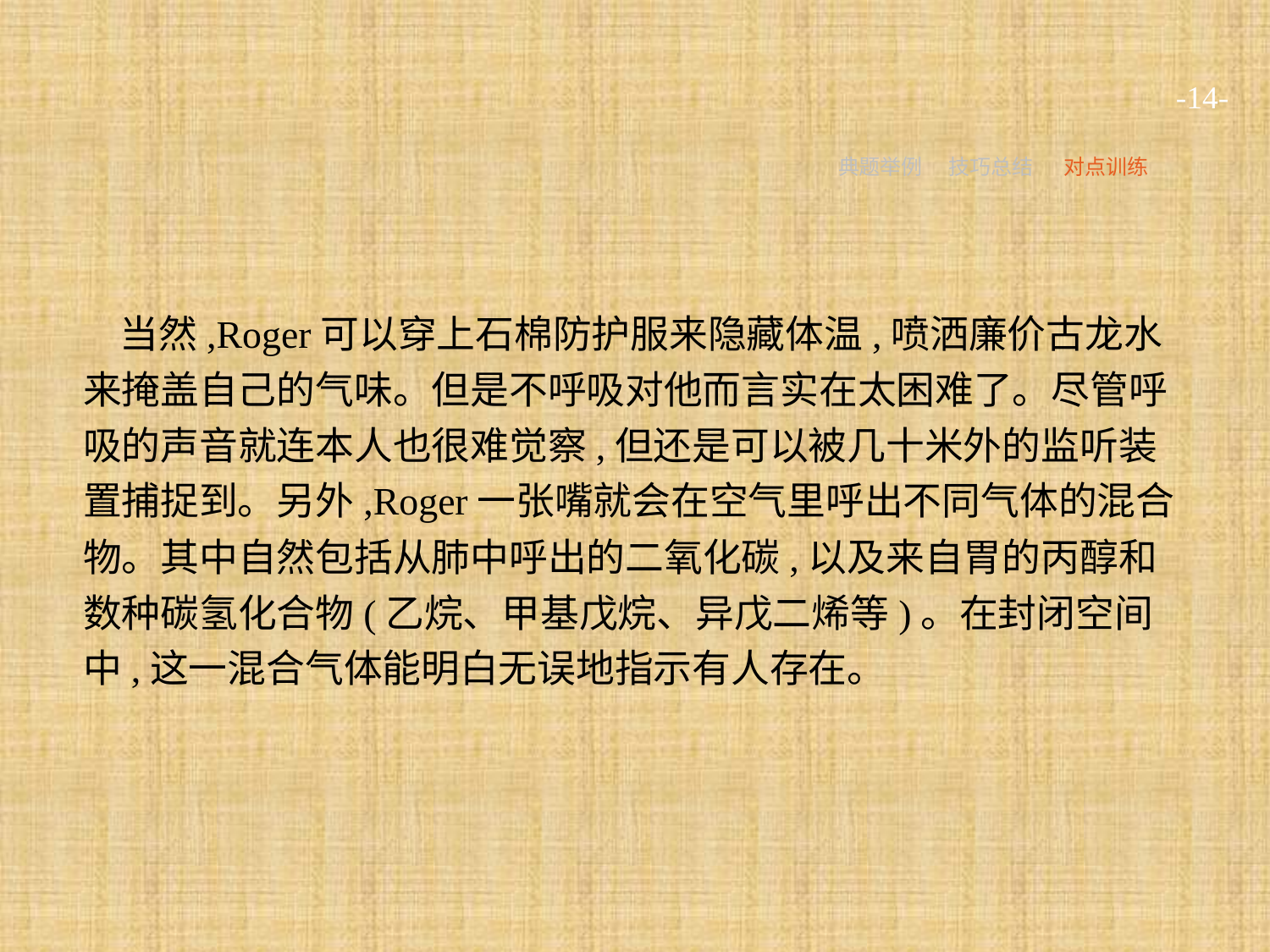

-14-
典题举例
技巧总结
对点训练
当然,Roger可以穿上石棉防护服来隐藏体温,喷洒廉价古龙水来掩盖自己的气味。但是不呼吸对他而言实在太困难了。尽管呼吸的声音就连本人也很难觉察,但还是可以被几十米外的监听装置捕捉到。另外,Roger一张嘴就会在空气里呼出不同气体的混合物。其中自然包括从肺中呼出的二氧化碳,以及来自胃的丙醇和数种碳氢化合物(乙烷、甲基戊烷、异戊二烯等)。在封闭空间中,这一混合气体能明白无误地指示有人存在。